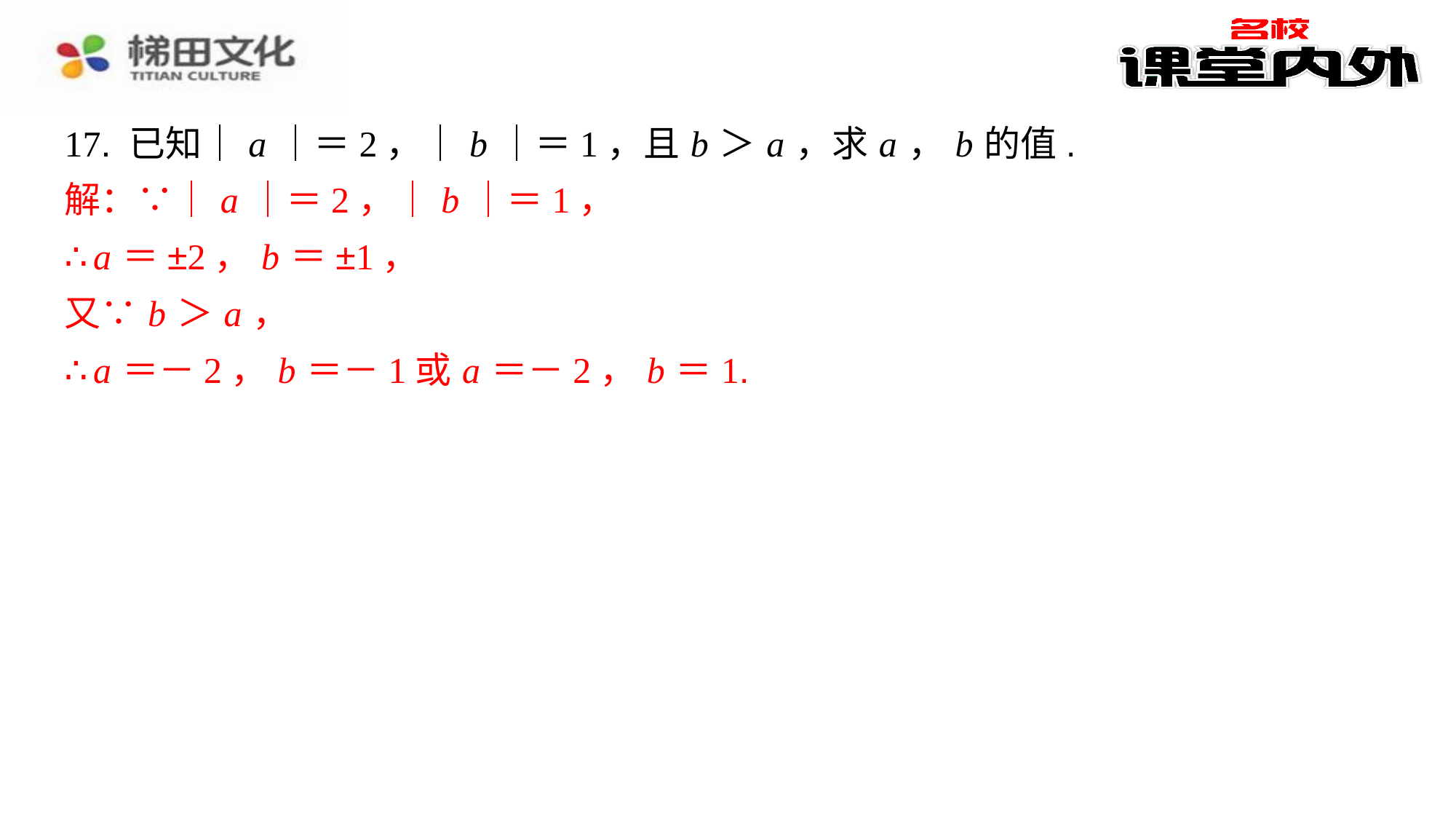

17. 已知｜ a ｜＝2，｜ b ｜＝1，且 b ＞ a ，求 a ， b 的值.
解：∵｜ a ｜＝2，｜ b ｜＝1，
∴ a ＝±2， b ＝±1，
又∵ b ＞ a ，
∴ a ＝－2， b ＝－1或 a ＝－2， b ＝1.
解：∵｜ a ｜＝2，｜ b ｜＝1，
∴ a ＝±2， b ＝±1，
又∵ b ＞ a ，
∴ a ＝－2， b ＝－1或 a ＝－2， b ＝1.